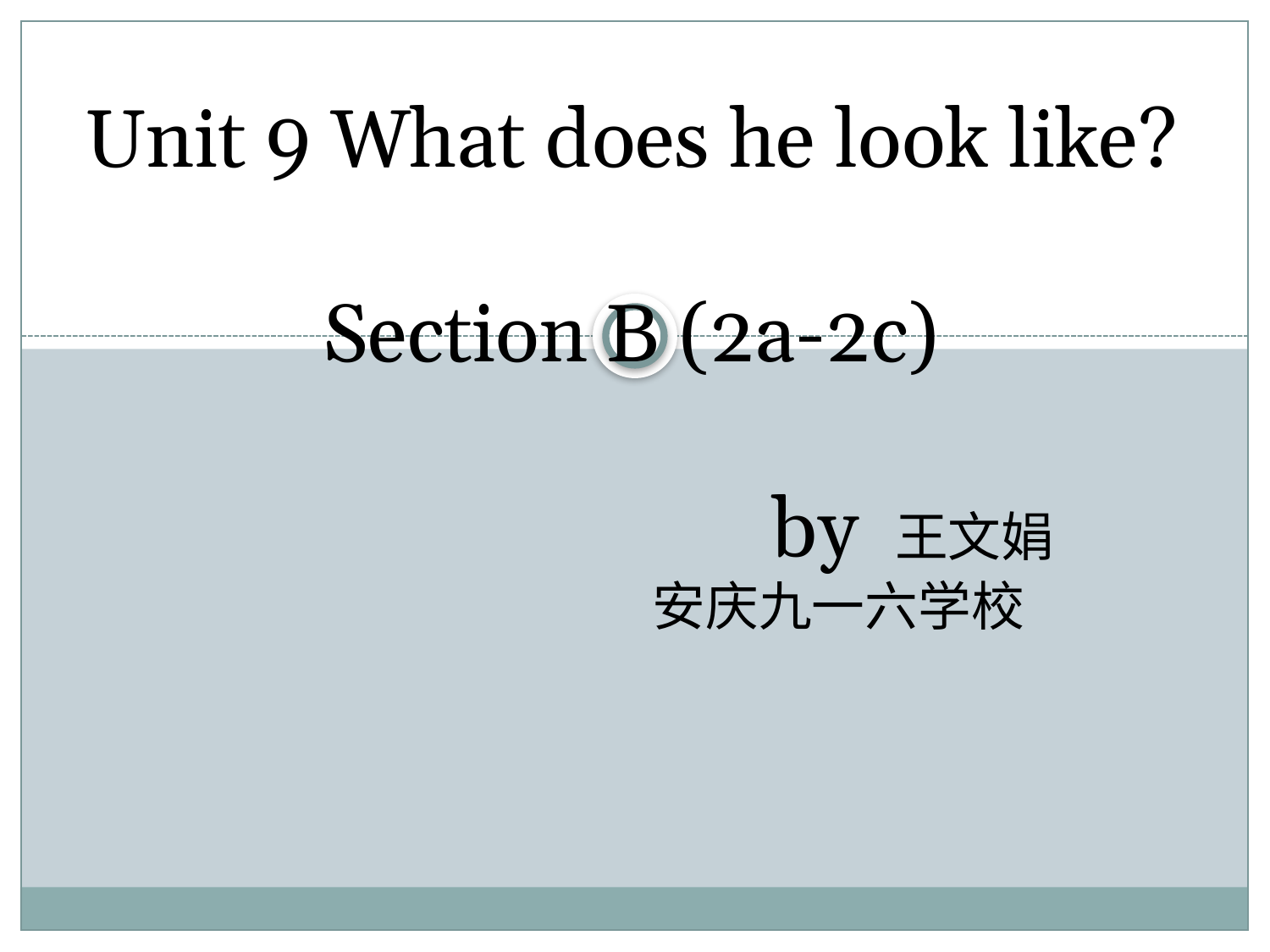

# Unit 9 What does he look like? Section B (2a-2c) by 王文娟 安庆九一六学校